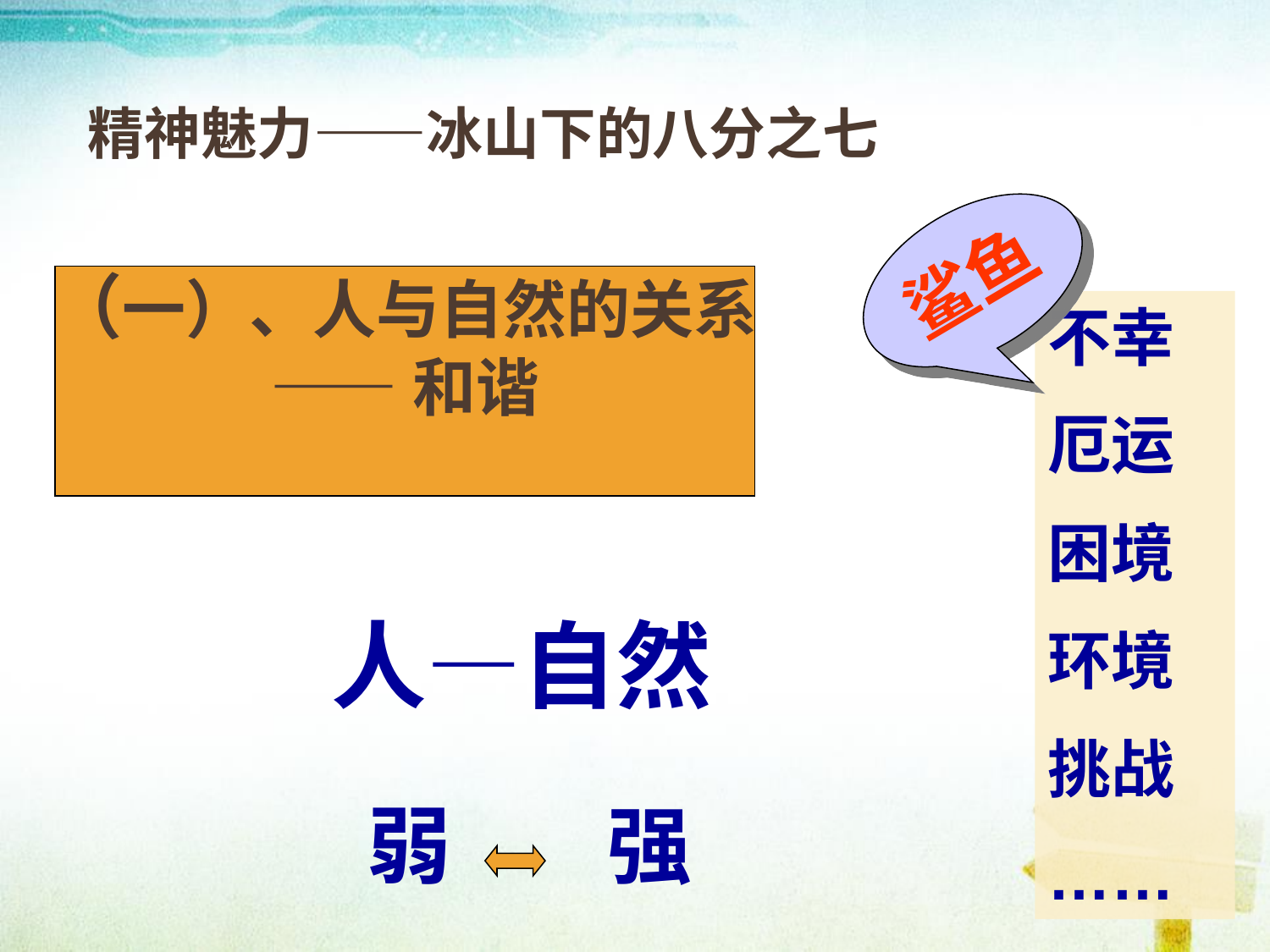

精神魅力——冰山下的八分之七
鲨鱼
（一）、人与自然的关系
——和谐
不幸
厄运
困境
环境
挑战
……
人—自然
弱
强